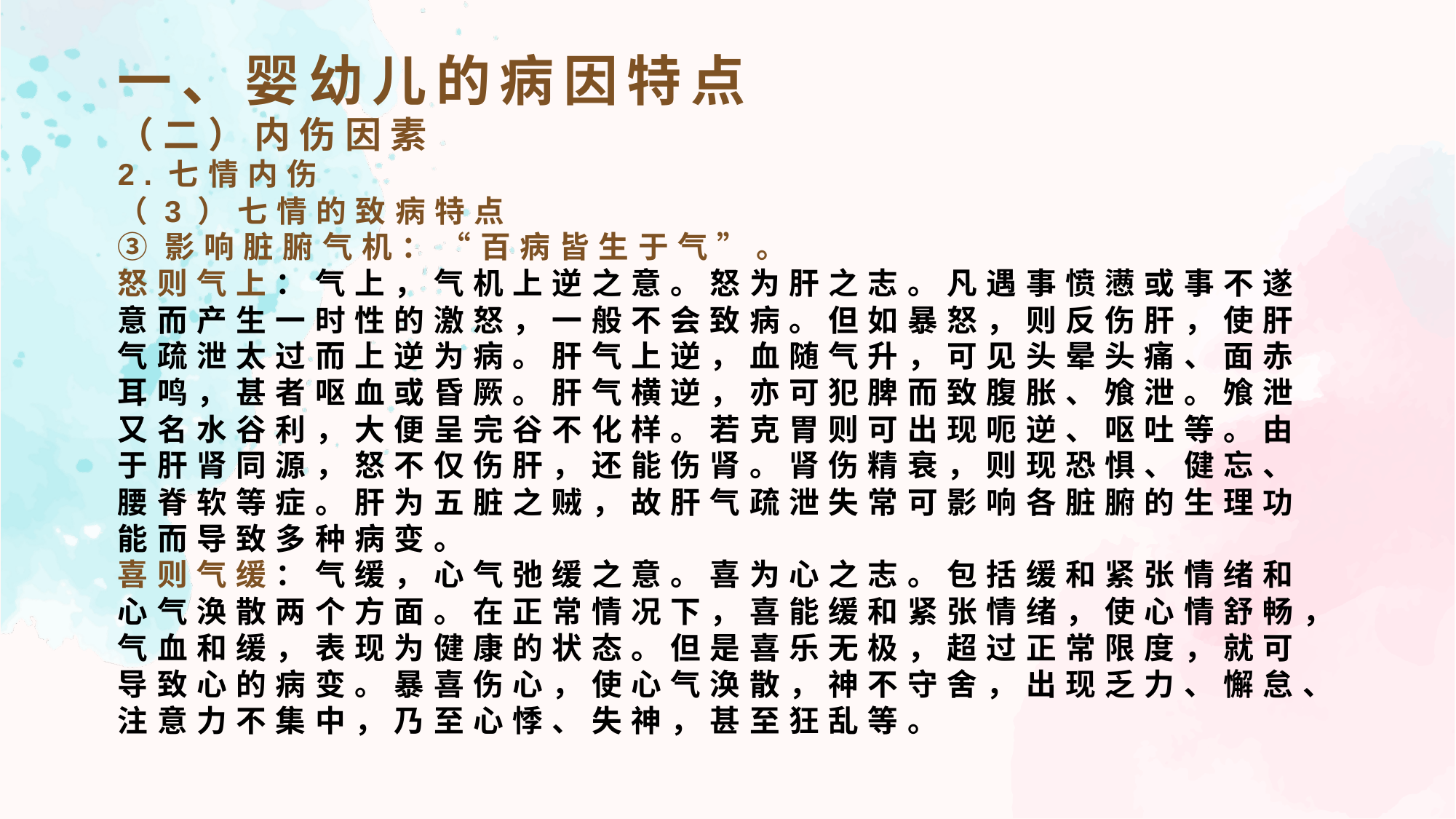

一、婴幼儿的病因特点
（二）内伤因素
2.七情内伤
（3）七情的致病特点
③影响脏腑气机：“百病皆生于气”。
怒则气上：气上，气机上逆之意。怒为肝之志。凡遇事愤懑或事不遂意而产生一时性的激怒，一般不会致病。但如暴怒，则反伤肝，使肝气疏泄太过而上逆为病。肝气上逆，血随气升，可见头晕头痛、面赤耳鸣，甚者呕血或昏厥。肝气横逆，亦可犯脾而致腹胀、飧泄。飧泄又名水谷利，大便呈完谷不化样。若克胃则可出现呃逆、呕吐等。由于肝肾同源，怒不仅伤肝，还能伤肾。肾伤精衰，则现恐惧、健忘、腰脊软等症。肝为五脏之贼，故肝气疏泄失常可影响各脏腑的生理功能而导致多种病变。
喜则气缓：气缓，心气弛缓之意。喜为心之志。包括缓和紧张情绪和心气涣散两个方面。在正常情况下，喜能缓和紧张情绪，使心情舒畅，气血和缓，表现为健康的状态。但是喜乐无极，超过正常限度，就可导致心的病变。暴喜伤心，使心气涣散，神不守舍，出现乏力、懈怠、注意力不集中，乃至心悸、失神，甚至狂乱等。